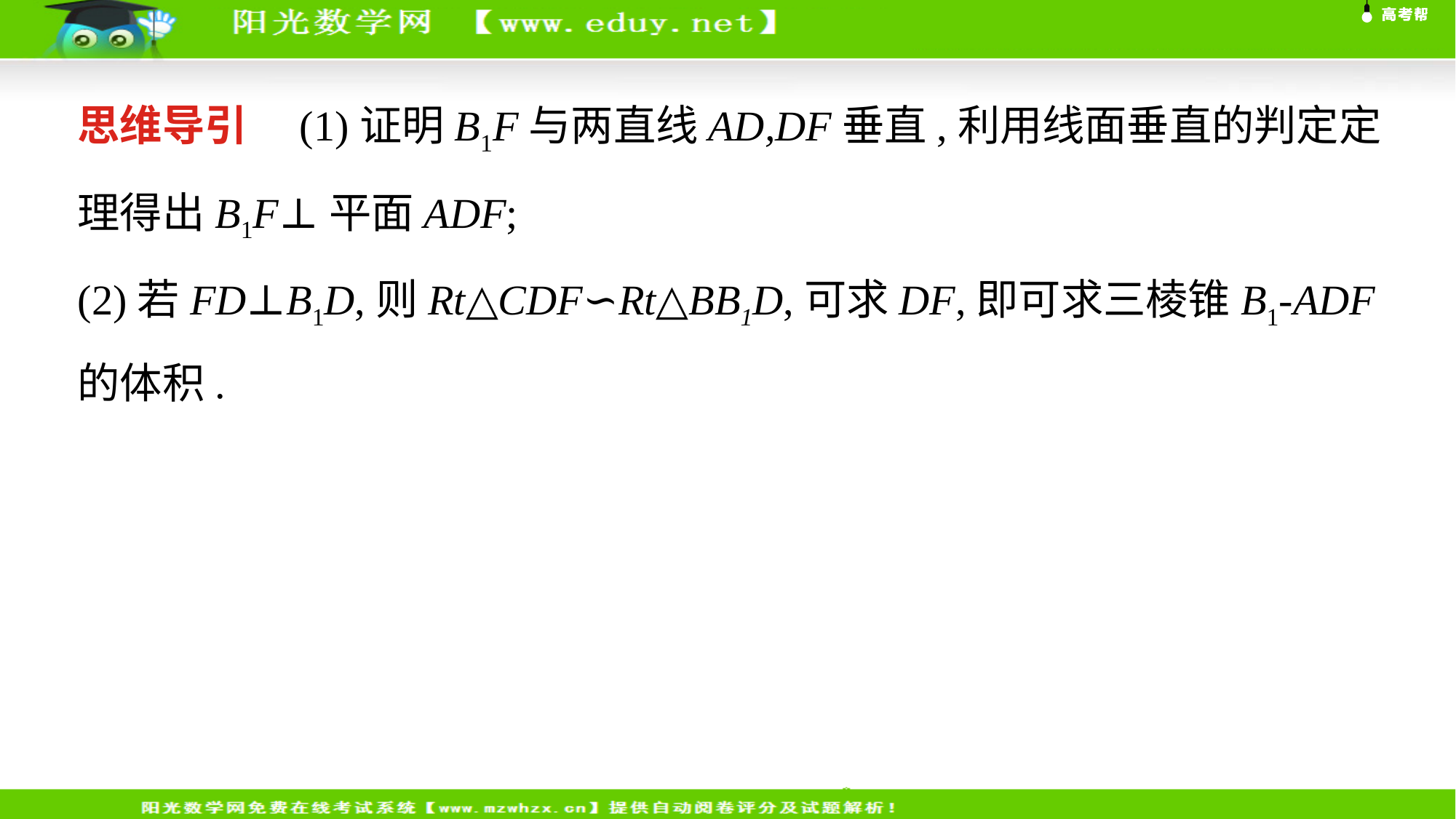

思维导引　(1)证明B1F与两直线AD,DF垂直,利用线面垂直的判定定理得出B1F⊥平面ADF;
(2)若FD⊥B1D,则Rt△CDF∽Rt△BB1D,可求DF,即可求三棱锥B1-ADF的体积.